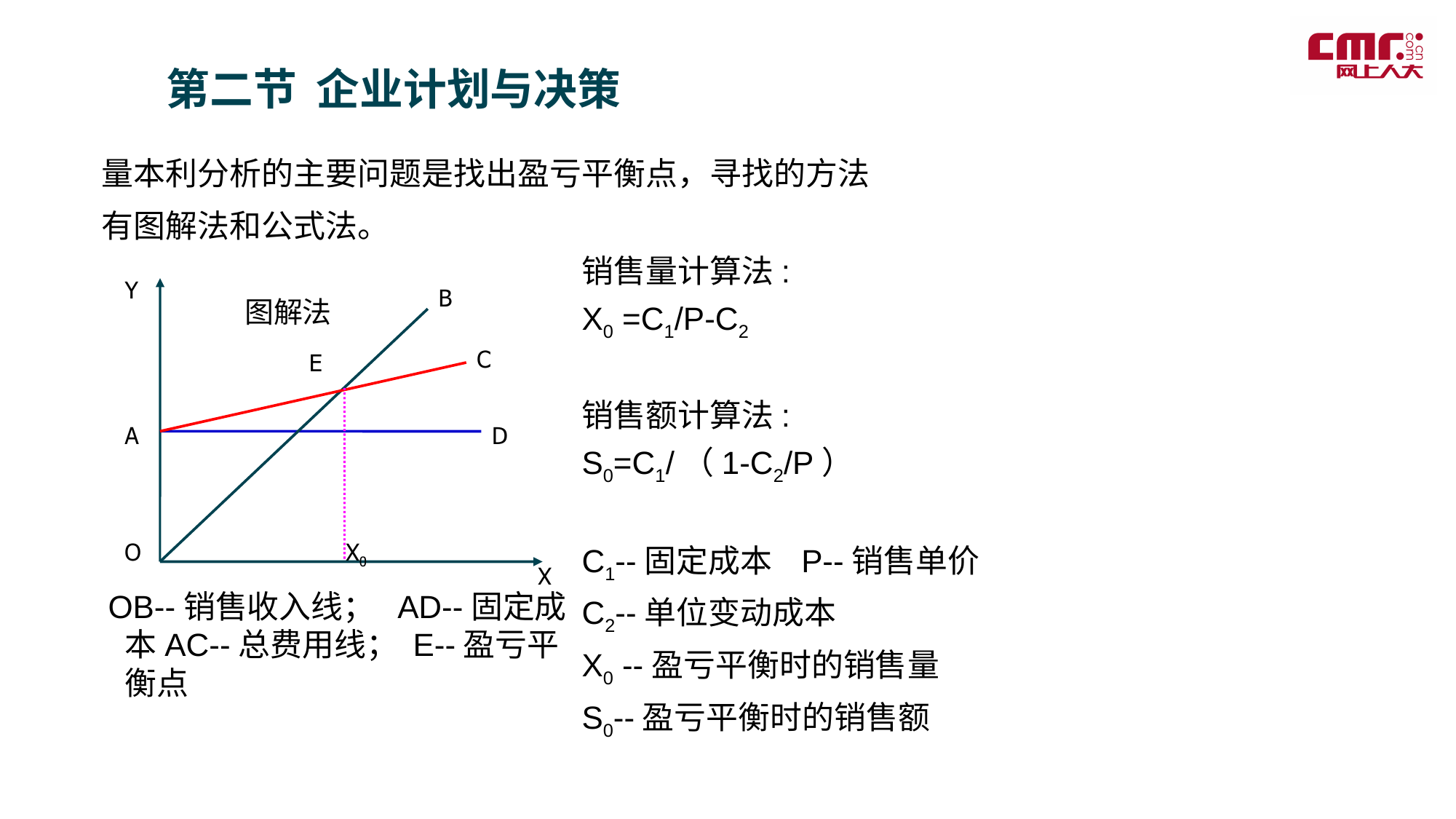

第二节  企业计划与决策
量本利分析的主要问题是找出盈亏平衡点，寻找的方法
有图解法和公式法。

销售量计算法:
X0 =C1/P-C2

销售额计算法:
S0=C1/（1-C2/P）

C1--固定成本   P--销售单价
C2--单位变动成本
X0 --盈亏平衡时的销售量
S0--盈亏平衡时的销售额
Y

B
图解法

C
E

A
D

O
X0
X

   OB--销售收入线；  AD--固定成本AC--总费用线； E--盈亏平衡点